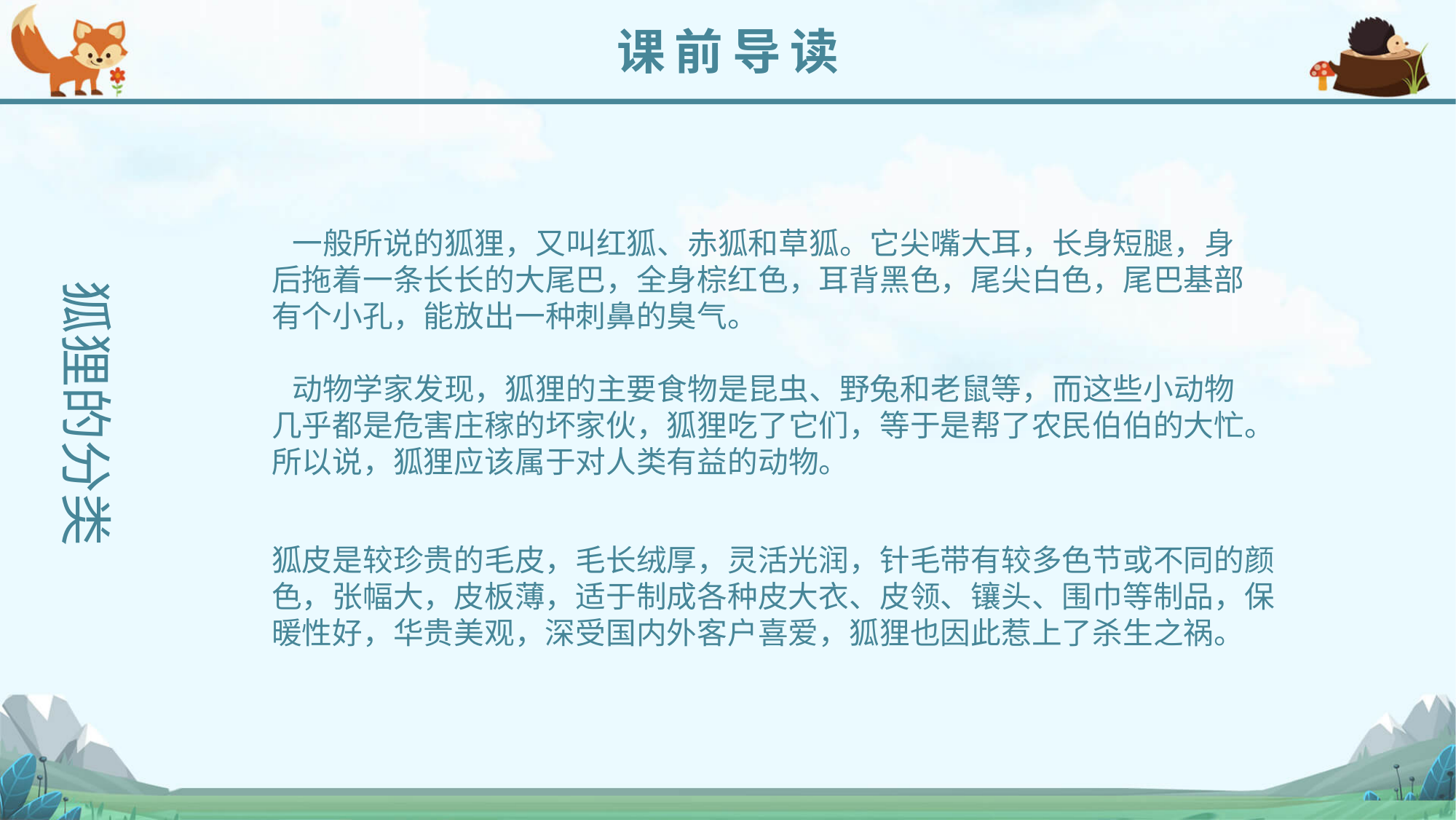

课前导读

  一般所说的狐狸，又叫红狐、赤狐和草狐。它尖嘴大耳，长身短腿，身后拖着一条长长的大尾巴，全身棕红色，耳背黑色，尾尖白色，尾巴基部有个小孔，能放出一种刺鼻的臭气。

  动物学家发现，狐狸的主要食物是昆虫、野兔和老鼠等，而这些小动物几乎都是危害庄稼的坏家伙，狐狸吃了它们，等于是帮了农民伯伯的大忙。所以说，狐狸应该属于对人类有益的动物。
狐狸的分类
狐皮是较珍贵的毛皮，毛长绒厚，灵活光润，针毛带有较多色节或不同的颜色，张幅大，皮板薄，适于制成各种皮大衣、皮领、镶头、围巾等制品，保暖性好，华贵美观，深受国内外客户喜爱，狐狸也因此惹上了杀生之祸。